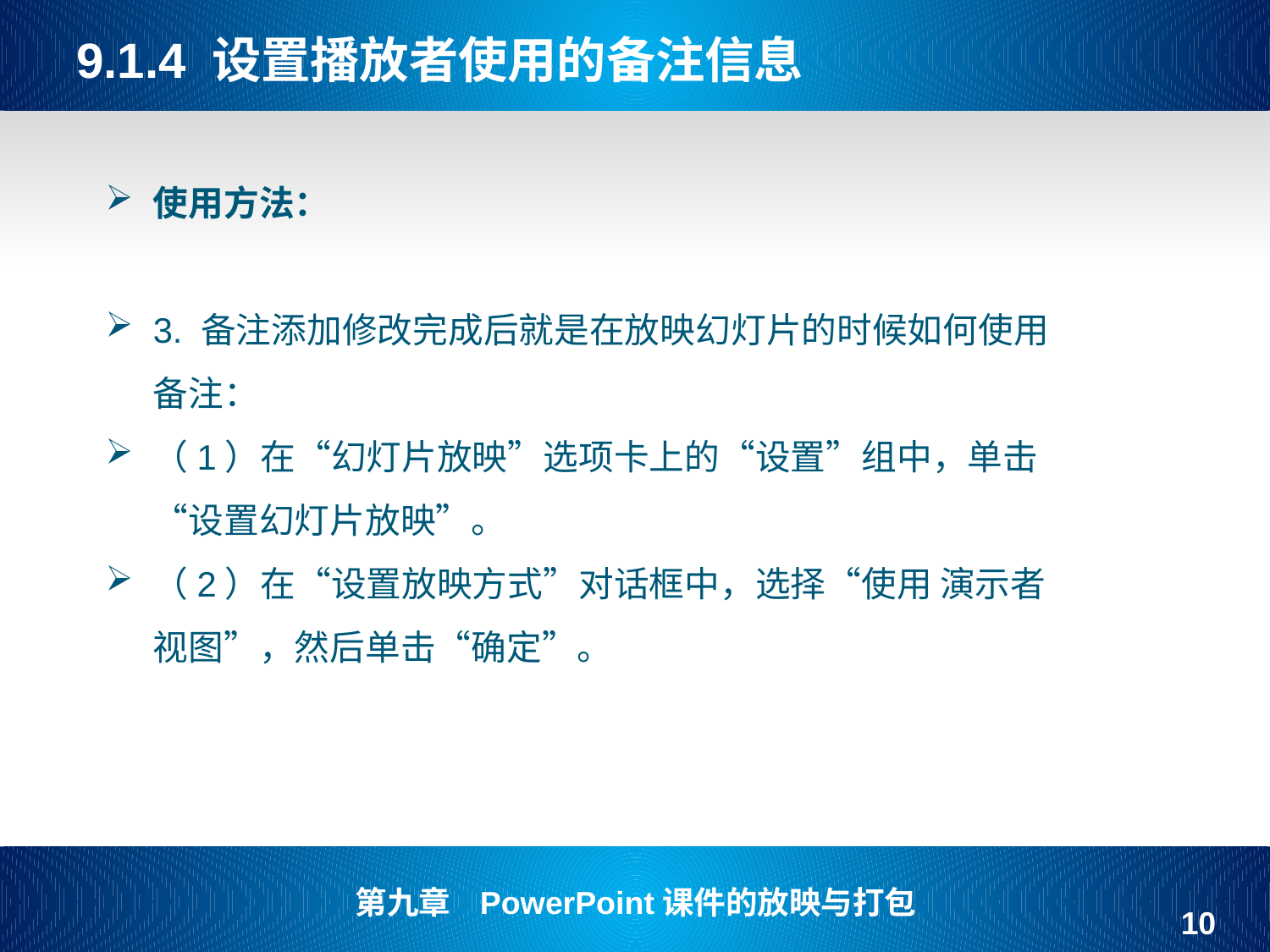

# 9.1.4 设置播放者使用的备注信息
使用方法：

3. 备注添加修改完成后就是在放映幻灯片的时候如何使用备注：
（1）在“幻灯片放映”选项卡上的“设置”组中，单击“设置幻灯片放映”。
（2）在“设置放映方式”对话框中，选择“使用 演示者视图”，然后单击“确定”。

10